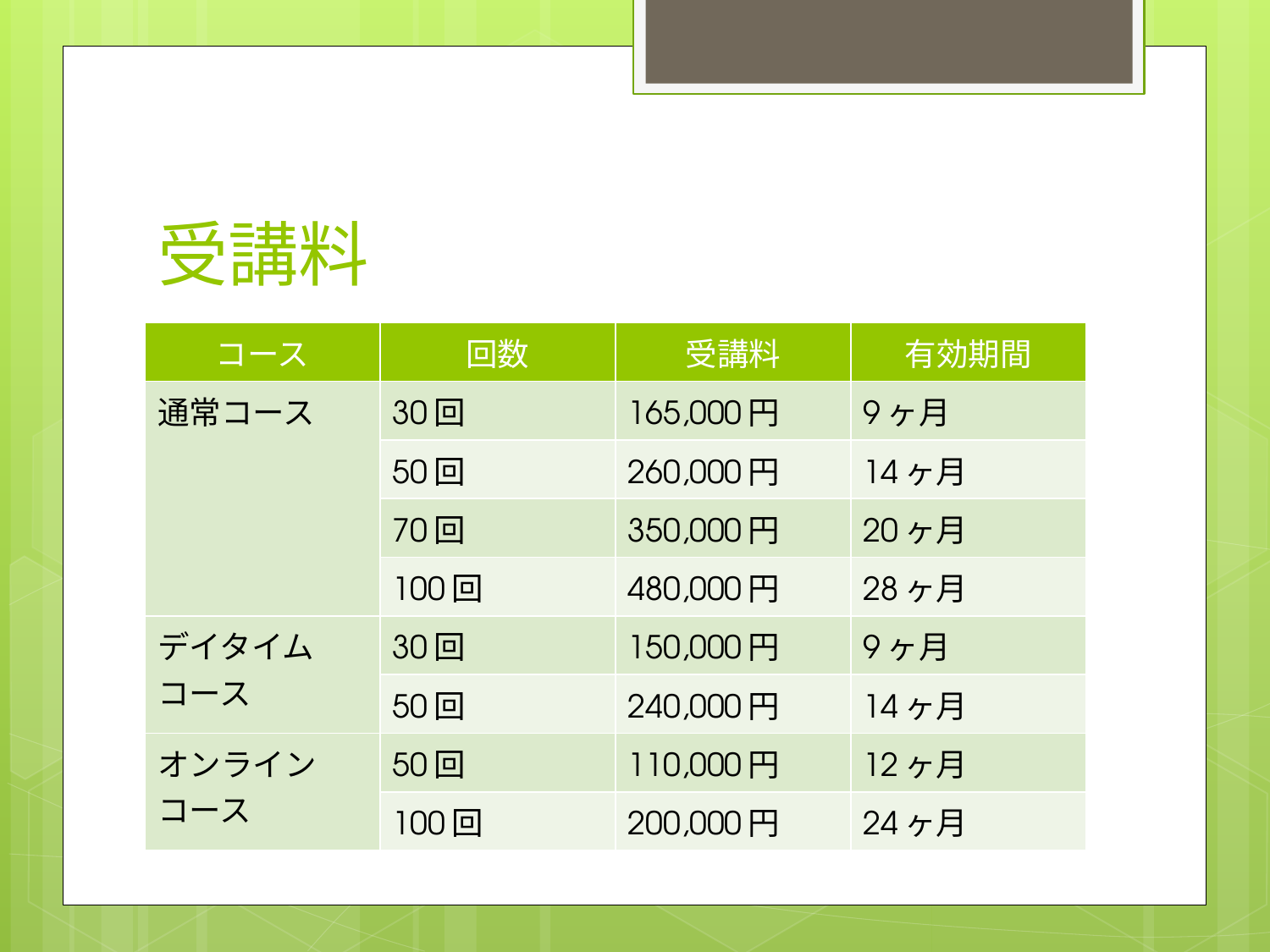

# 受講料
| コース | 回数 | 受講料 | 有効期間 |
| --- | --- | --- | --- |
| 通常コース | 30回 | 165,000円 | 9ヶ月 |
|  | 50回 | 260,000円 | 14ヶ月 |
|  | 70回 | 350,000円 | 20ヶ月 |
|  | 100回 | 480,000円 | 28ヶ月 |
| デイタイムコース | 30回 | 150,000円 | 9ヶ月 |
|  | 50回 | 240,000円 | 14ヶ月 |
| オンラインコース | 50回 | 110,000円 | 12ヶ月 |
|  | 100回 | 200,000円 | 24ヶ月 |